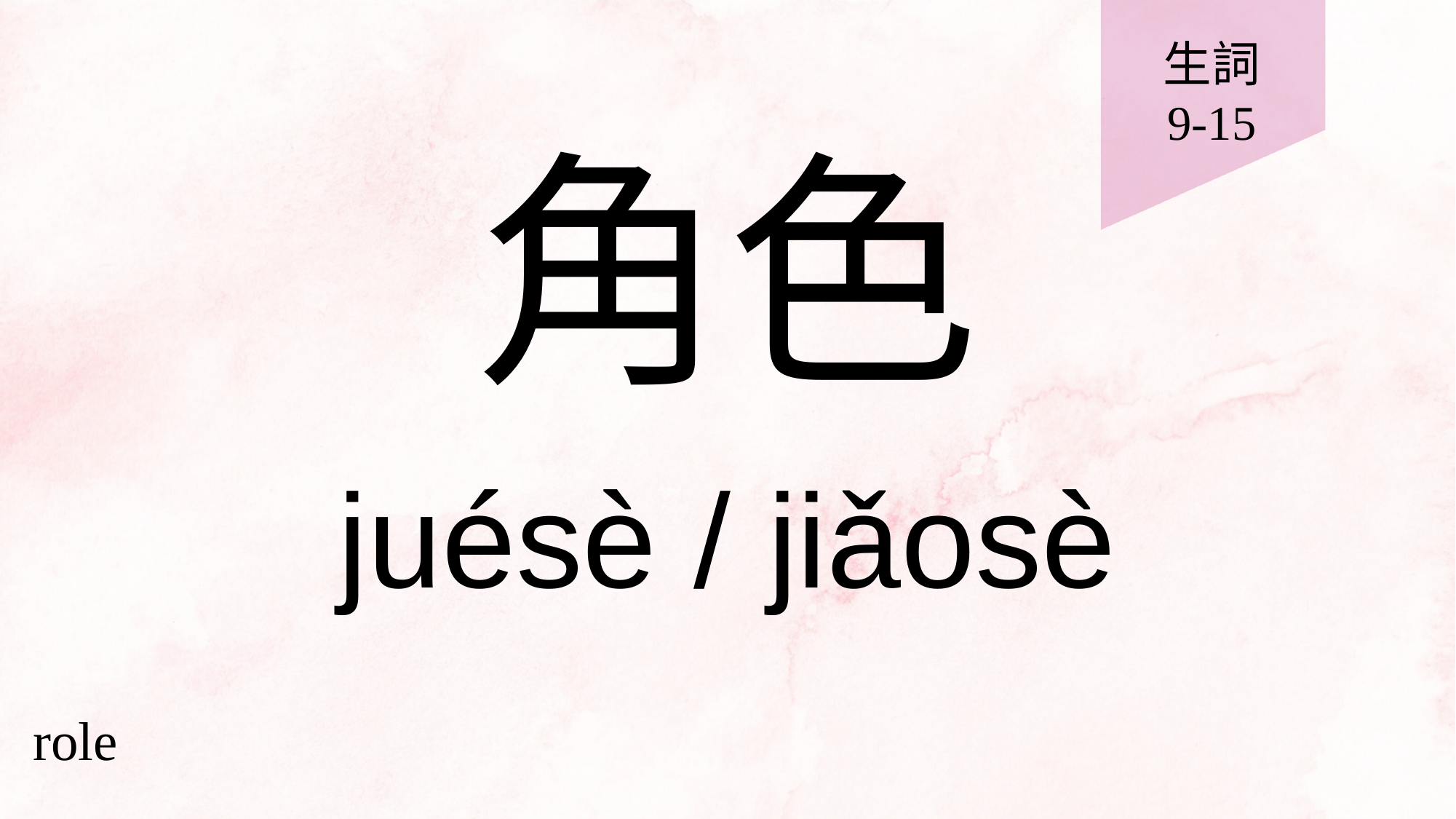

生詞
9-15
# 角色
juésè / jiǎosè
role